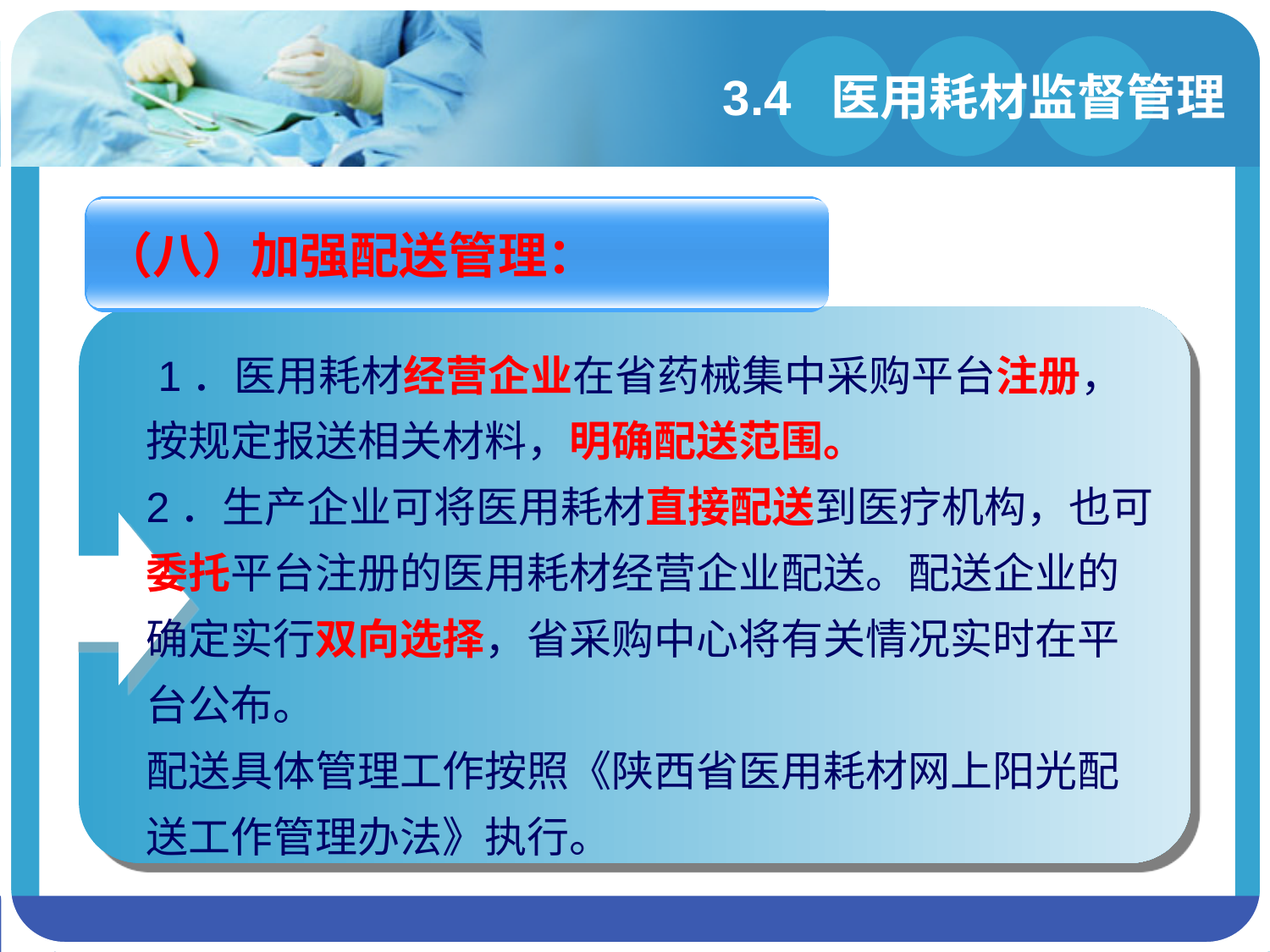

# 3.4  医用耗材监督管理
（八）加强配送管理：

 1．医用耗材经营企业在省药械集中采购平台注册，按规定报送相关材料，明确配送范围。
2．生产企业可将医用耗材直接配送到医疗机构，也可委托平台注册的医用耗材经营企业配送。配送企业的确定实行双向选择，省采购中心将有关情况实时在平台公布。
配送具体管理工作按照《陕西省医用耗材网上阳光配送工作管理办法》执行。